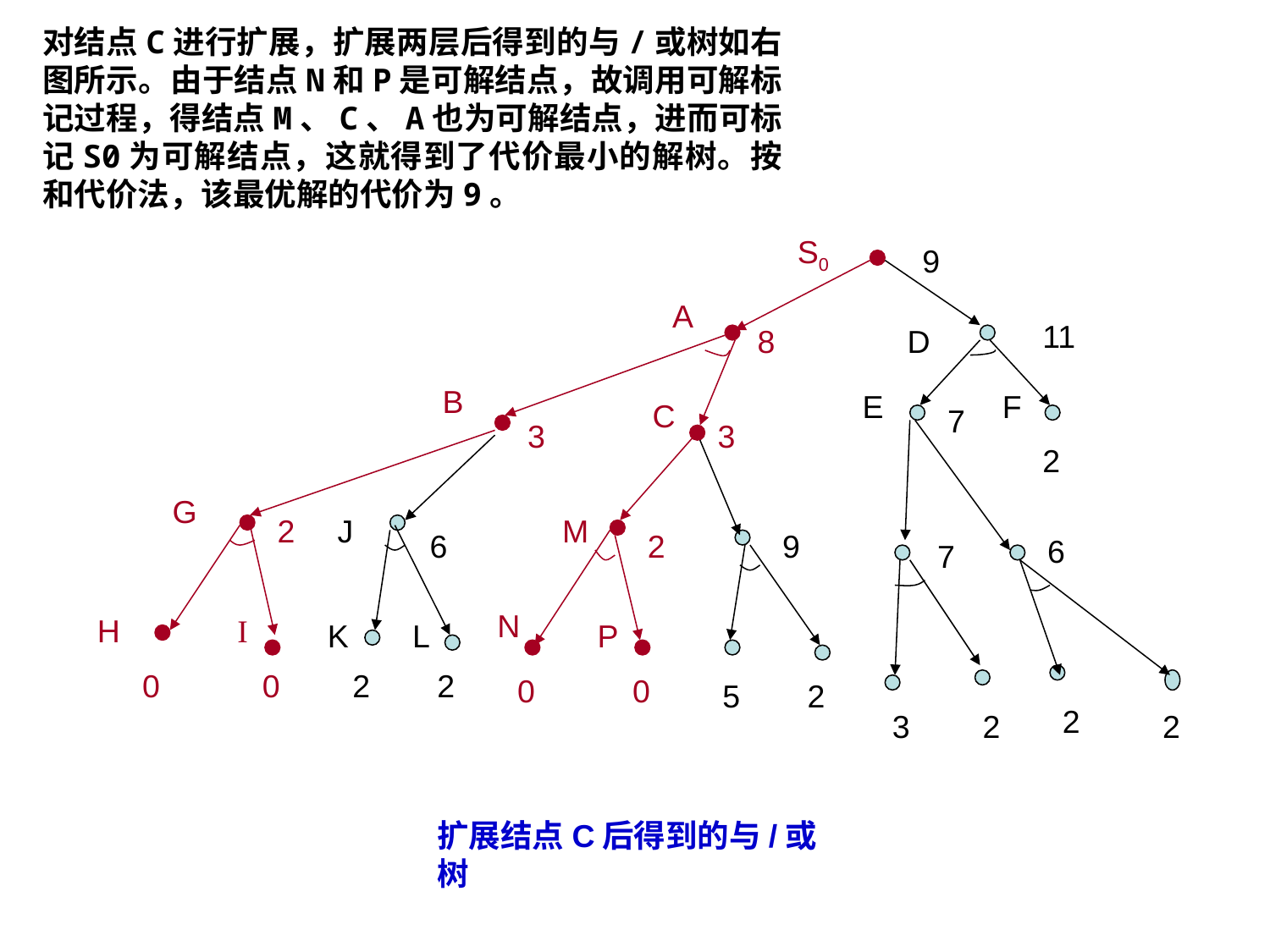

对结点C进行扩展，扩展两层后得到的与/或树如右图所示。由于结点N和P是可解结点，故调用可解标记过程，得结点M、C、A也为可解结点，进而可标记S0为可解结点，这就得到了代价最小的解树。按和代价法，该最优解的代价为9。
S0
9

A
11
8
D

B
E
F
C
7

3
3

2

G
2
J
M

6

2
9

6

7

N
H
I
K
L
P

0
0
2
2
0
0

5
2

2
3
2
2
扩展结点C后得到的与/或树